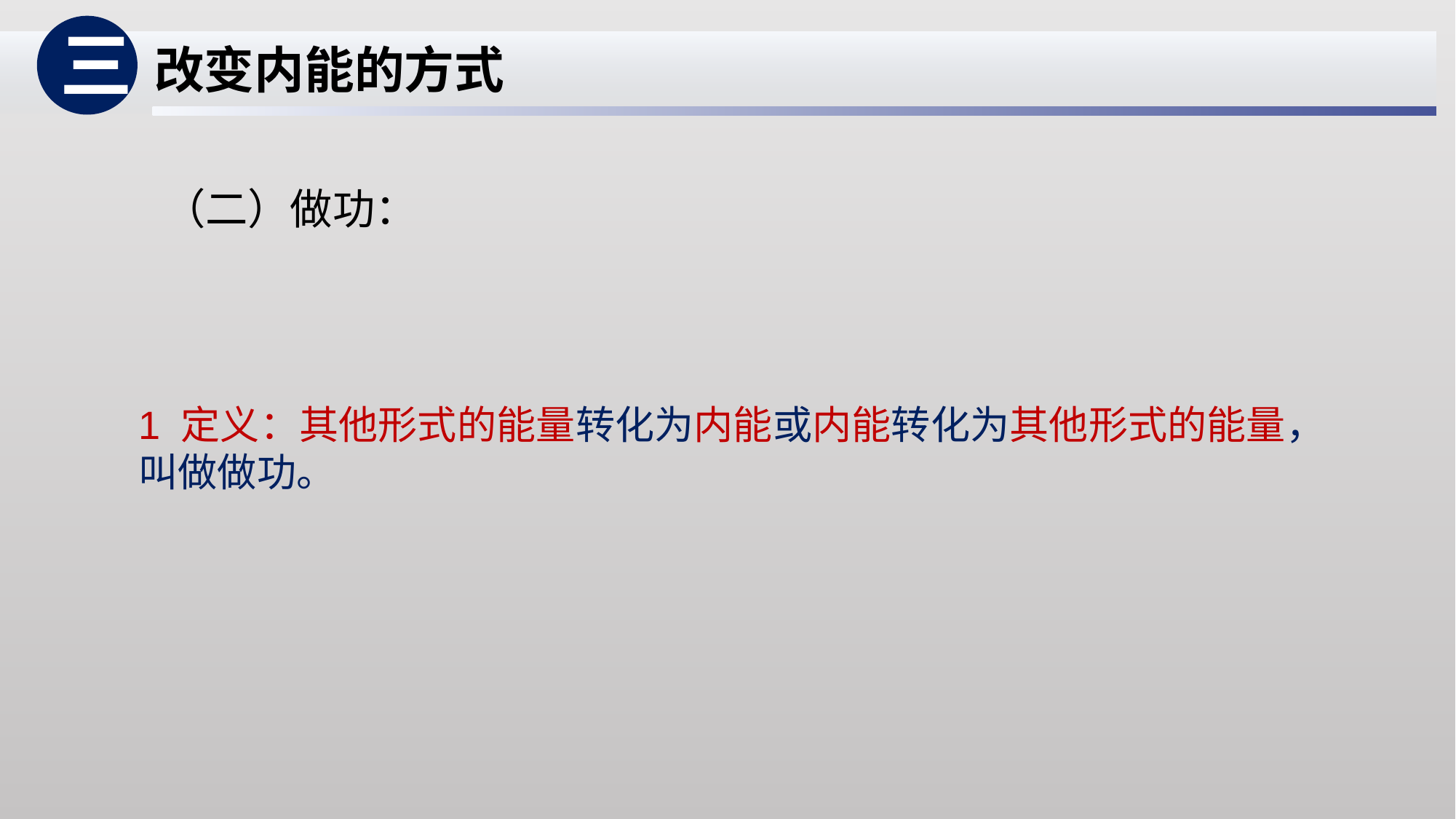

三

改变内能的方式

（二）做功：
1 定义：其他形式的能量转化为内能或内能转化为其他形式的能量，叫做做功。